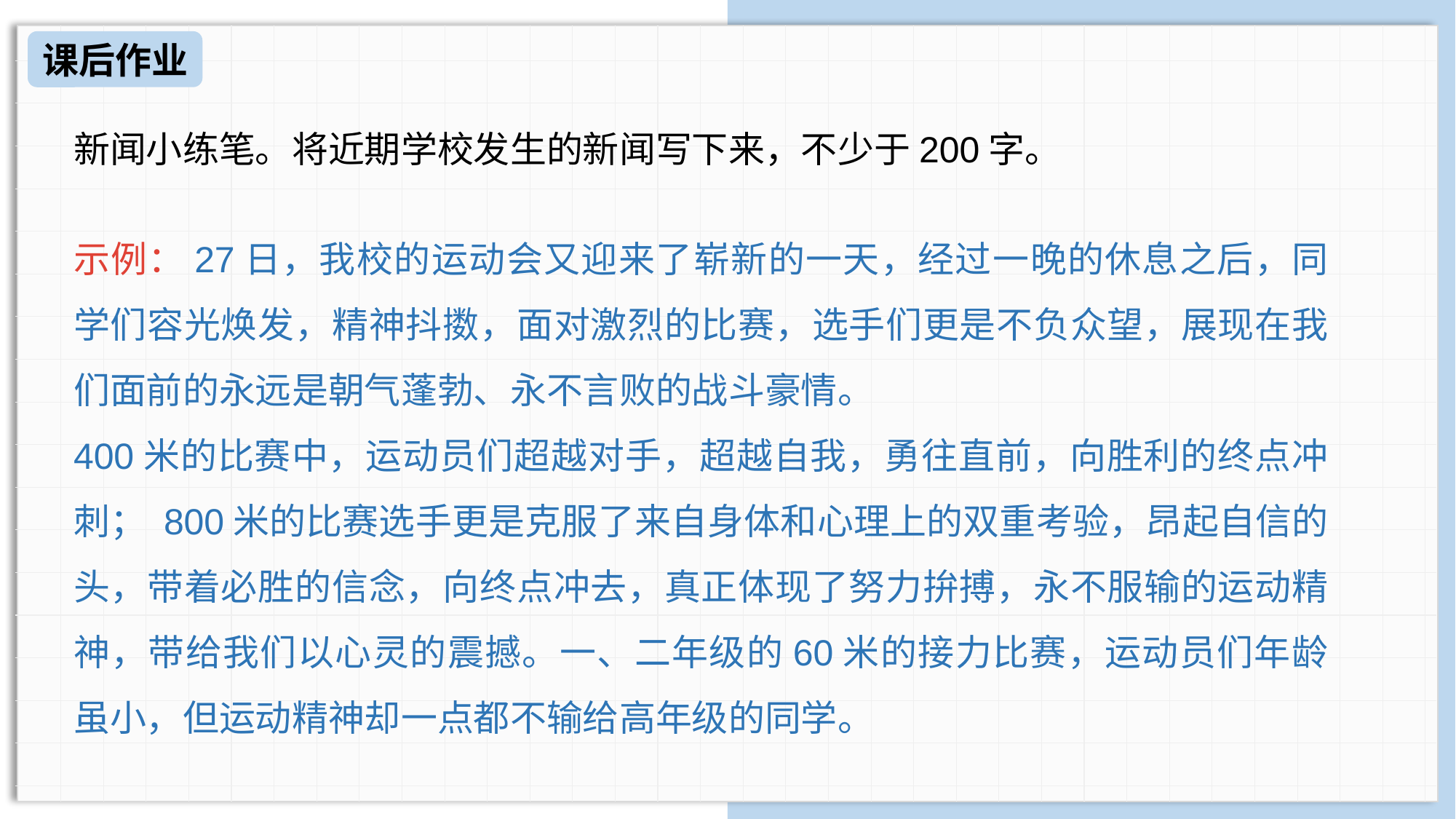

课后作业
新闻小练笔。将近期学校发生的新闻写下来，不少于200字。
示例：27日，我校的运动会又迎来了崭新的一天，经过一晚的休息之后，同学们容光焕发，精神抖擞，面对激烈的比赛，选手们更是不负众望，展现在我们面前的永远是朝气蓬勃、永不言败的战斗豪情。
400米的比赛中，运动员们超越对手，超越自我，勇往直前，向胜利的终点冲刺； 800米的比赛选手更是克服了来自身体和心理上的双重考验，昂起自信的头，带着必胜的信念，向终点冲去，真正体现了努力拚搏，永不服输的运动精神，带给我们以心灵的震撼。一、二年级的60米的接力比赛，运动员们年龄虽小，但运动精神却一点都不输给高年级的同学。